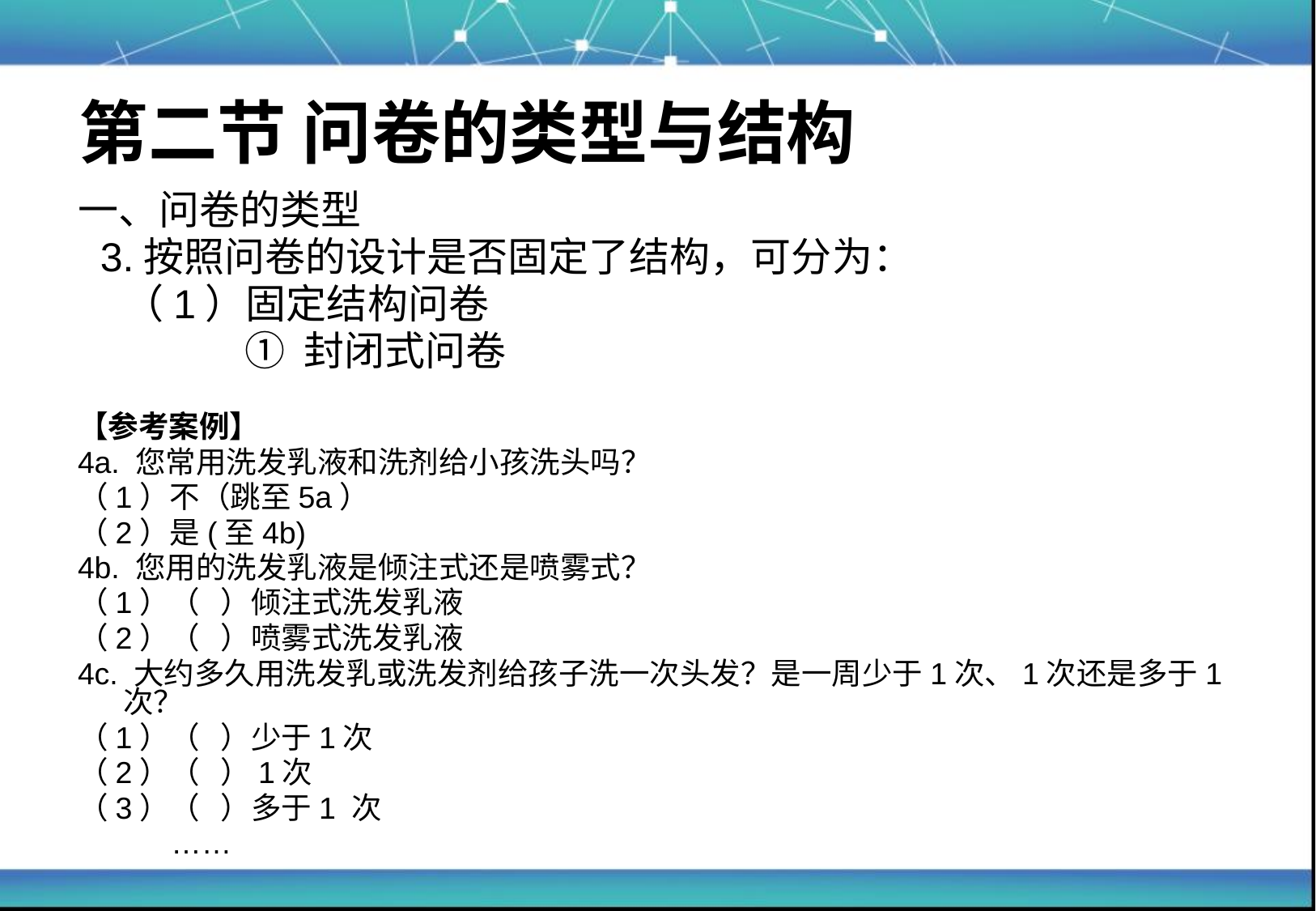

# 第二节 问卷的类型与结构
一、问卷的类型
  3.按照问卷的设计是否固定了结构，可分为：
	（1）固定结构问卷
		① 封闭式问卷

【参考案例】
4a. 您常用洗发乳液和洗剂给小孩洗头吗？
（1）不（跳至5a）
（2）是(至4b)
4b. 您用的洗发乳液是倾注式还是喷雾式？
（1）（   ）倾注式洗发乳液
（2）（   ）喷雾式洗发乳液
4c. 大约多久用洗发乳或洗发剂给孩子洗一次头发？是一周少于1次、1次还是多于1次？
（1）（   ）少于1次
（2）（   ）1次
（3）（   ）多于1 次
           ……